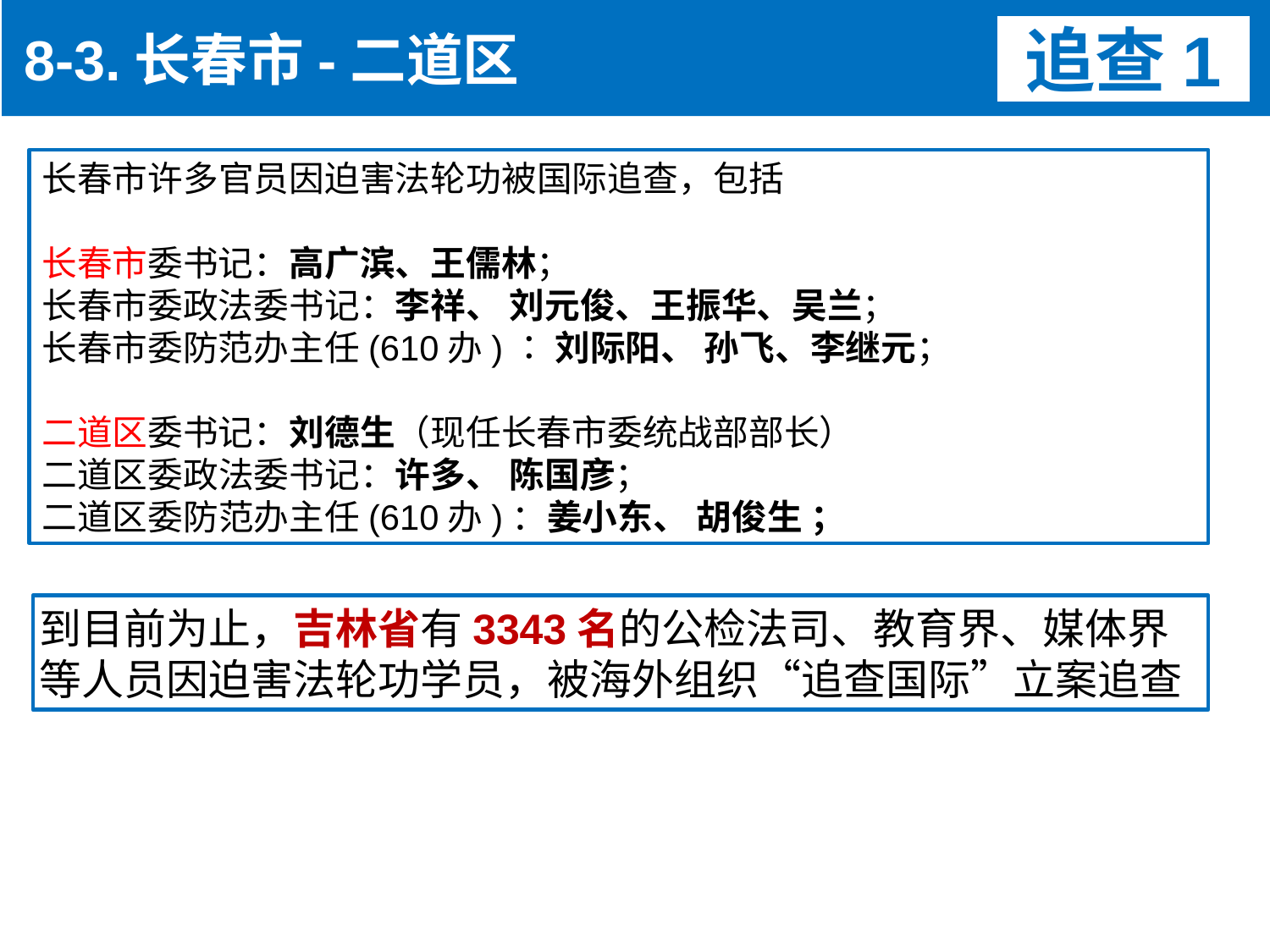

8-3.长春市-二道区
追查1

长春市许多官员因迫害法轮功被国际追查，包括

长春市委书记：高广滨、王儒林；
长春市委政法委书记：李祥、 刘元俊、王振华、吴兰；
长春市委防范办主任(610办)： 刘际阳、 孙飞、李继元；

二道区委书记：刘德生（现任长春市委统战部部长）
二道区委政法委书记：许多、 陈国彦；
二道区委防范办主任(610办)：姜小东、 胡俊生 ；
到目前为止，吉林省有3343名的公检法司、教育界、媒体界
等人员因迫害法轮功学员，被海外组织“追查国际”立案追查